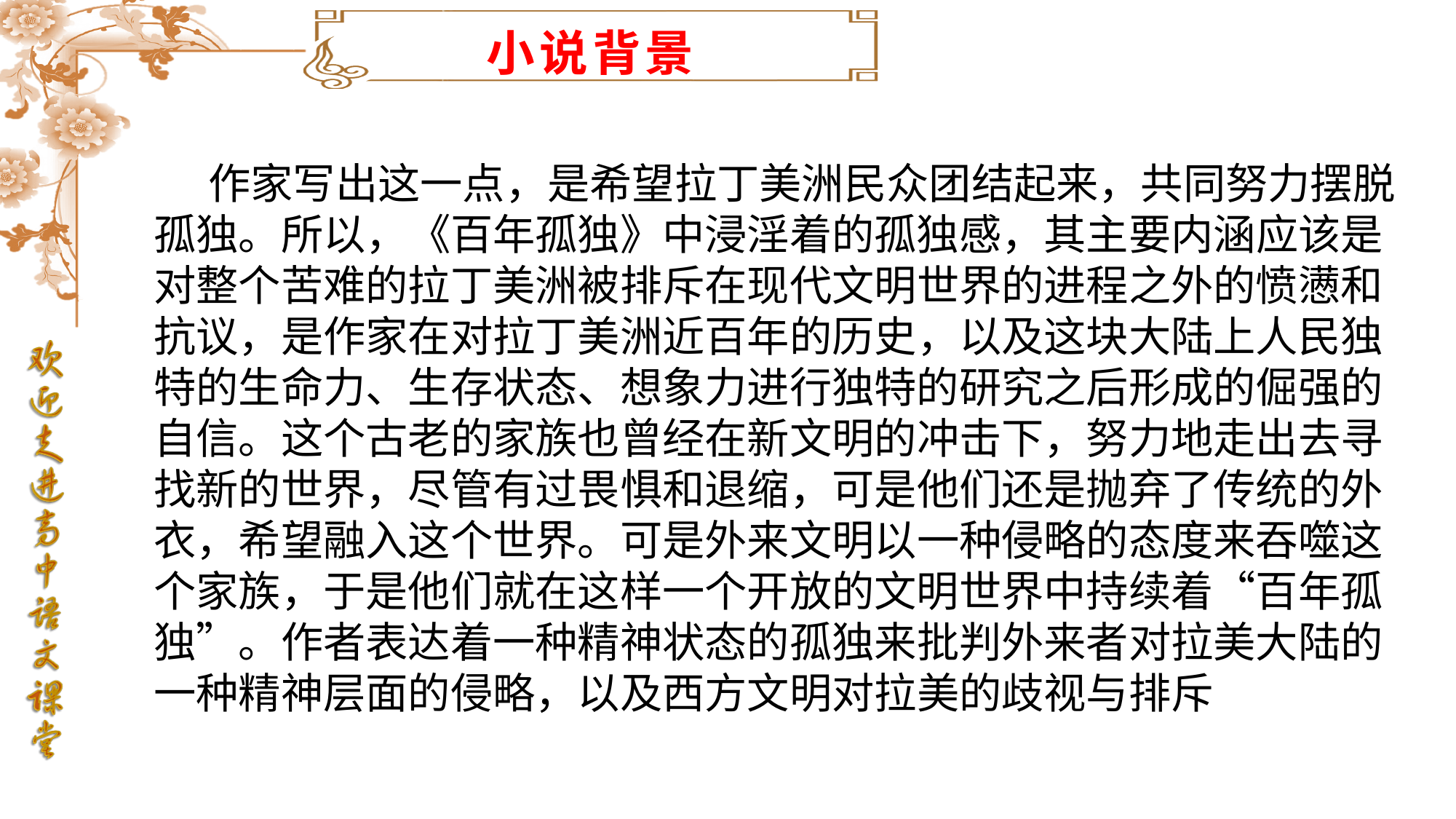

小说背景
作家写出这一点，是希望拉丁美洲民众团结起来，共同努力摆脱孤独。所以，《百年孤独》中浸淫着的孤独感，其主要内涵应该是对整个苦难的拉丁美洲被排斥在现代文明世界的进程之外的愤懑和抗议，是作家在对拉丁美洲近百年的历史，以及这块大陆上人民独特的生命力、生存状态、想象力进行独特的研究之后形成的倔强的自信。这个古老的家族也曾经在新文明的冲击下，努力地走出去寻找新的世界，尽管有过畏惧和退缩，可是他们还是抛弃了传统的外衣，希望融入这个世界。可是外来文明以一种侵略的态度来吞噬这个家族，于是他们就在这样一个开放的文明世界中持续着“百年孤独”。作者表达着一种精神状态的孤独来批判外来者对拉美大陆的一种精神层面的侵略，以及西方文明对拉美的歧视与排斥